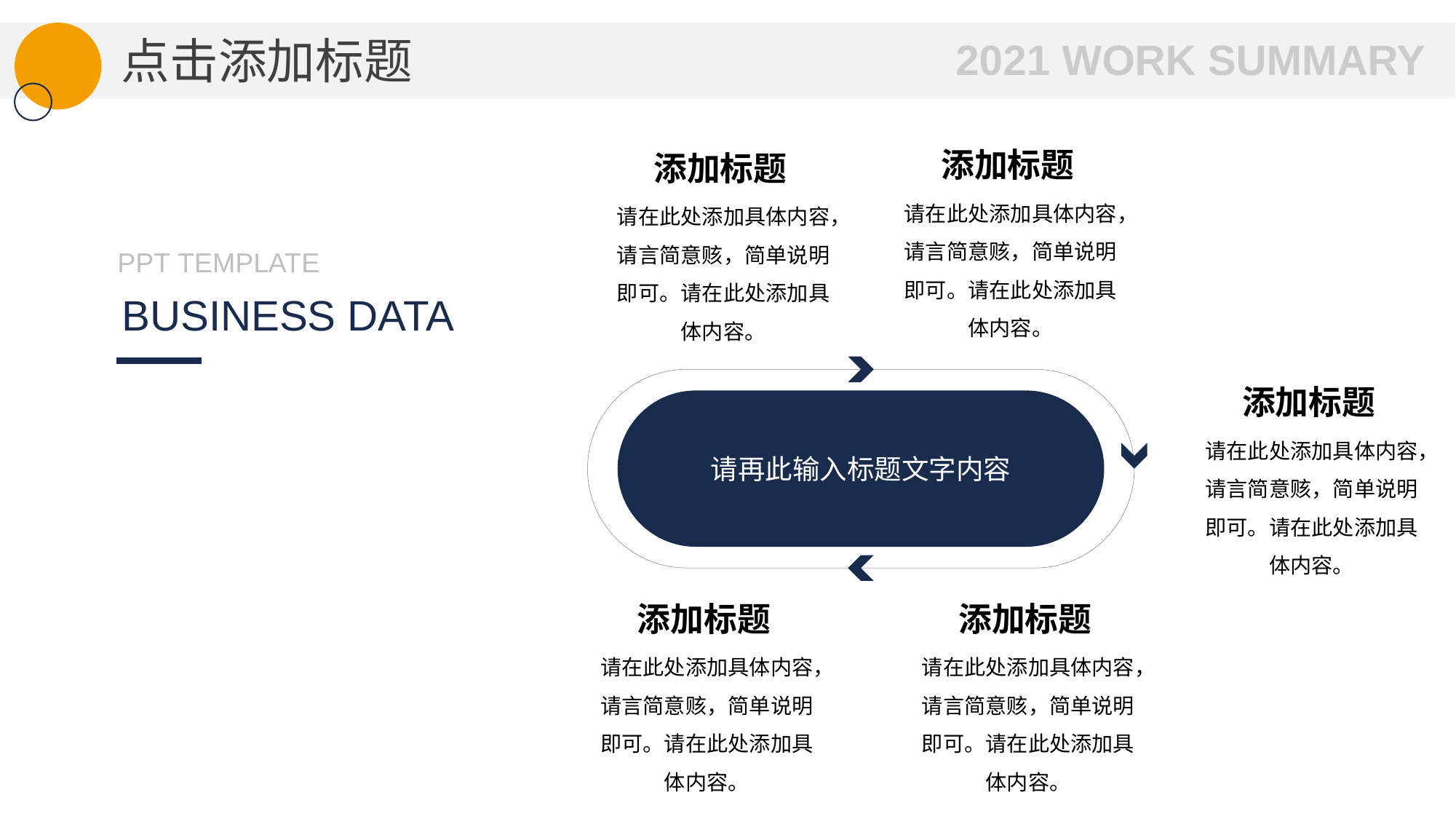

点击添加标题
2021 WORK SUMMARY
添加标题
请在此处添加具体内容，请言简意赅，简单说明即可。请在此处添加具体内容。
添加标题
请在此处添加具体内容，请言简意赅，简单说明即可。请在此处添加具体内容。
PPT TEMPLATE
BUSINESS DATA

添加标题
请在此处添加具体内容，请言简意赅，简单说明即可。请在此处添加具体内容。

请再此输入标题文字内容

添加标题
请在此处添加具体内容，请言简意赅，简单说明即可。请在此处添加具体内容。
添加标题
请在此处添加具体内容，请言简意赅，简单说明即可。请在此处添加具体内容。